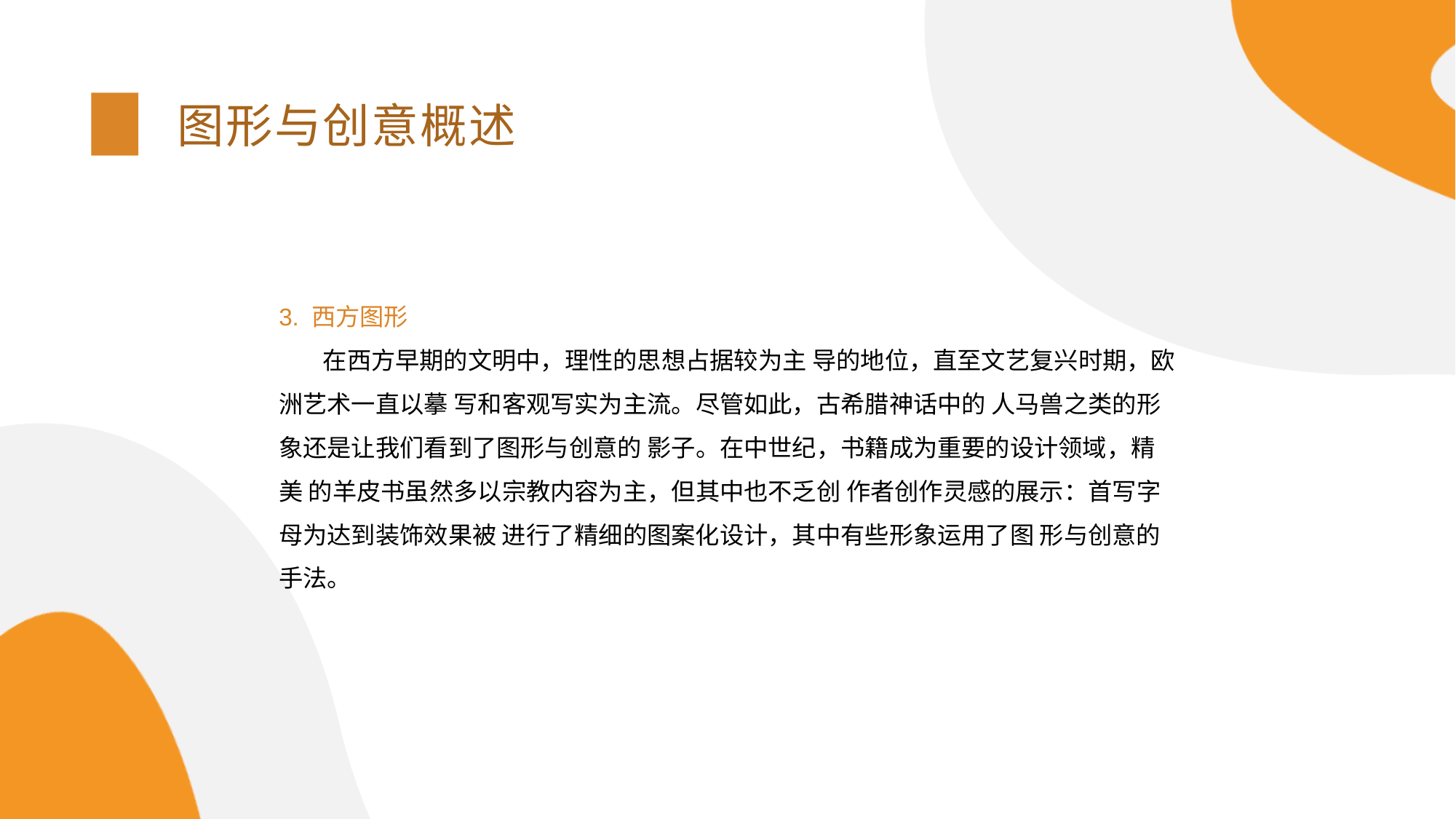

图形与创意概述

3. 西方图形
       在西方早期的文明中，理性的思想占据较为主 导的地位，直至文艺复兴时期，欧洲艺术一直以摹 写和客观写实为主流。尽管如此，古希腊神话中的 人马兽之类的形象还是让我们看到了图形与创意的 影子。在中世纪，书籍成为重要的设计领域，精美 的羊皮书虽然多以宗教内容为主，但其中也不乏创 作者创作灵感的展示：首写字母为达到装饰效果被 进行了精细的图案化设计，其中有些形象运用了图 形与创意的手法。